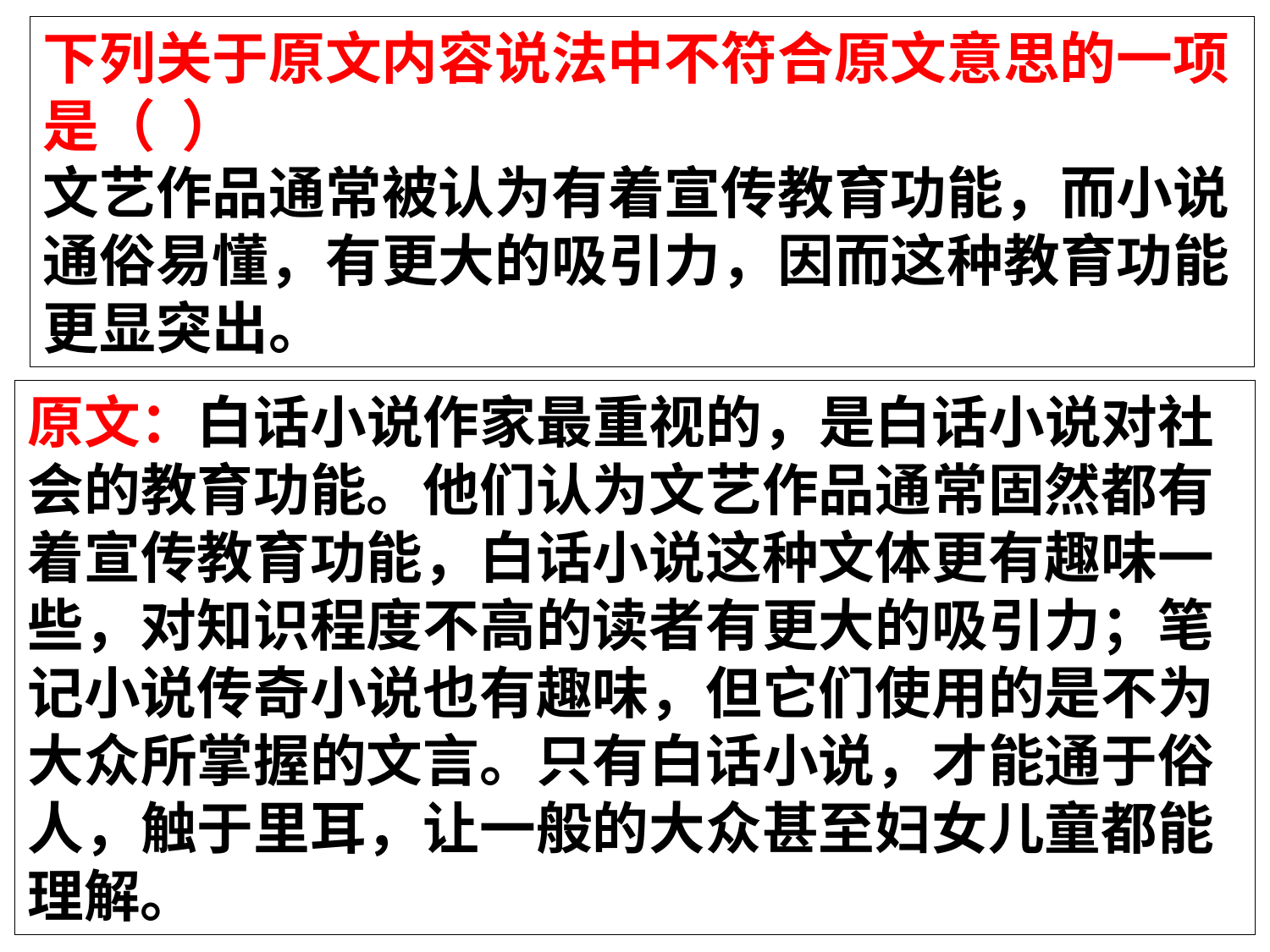

下列关于原文内容说法中不符合原文意思的一项是（  ）
文艺作品通常被认为有着宣传教育功能，而小说通俗易懂，有更大的吸引力，因而这种教育功能更显突出。
原文：白话小说作家最重视的，是白话小说对社会的教育功能。他们认为文艺作品通常固然都有着宣传教育功能，白话小说这种文体更有趣味一些，对知识程度不高的读者有更大的吸引力；笔记小说传奇小说也有趣味，但它们使用的是不为大众所掌握的文言。只有白话小说，才能通于俗人，触于里耳，让一般的大众甚至妇女儿童都能理解。